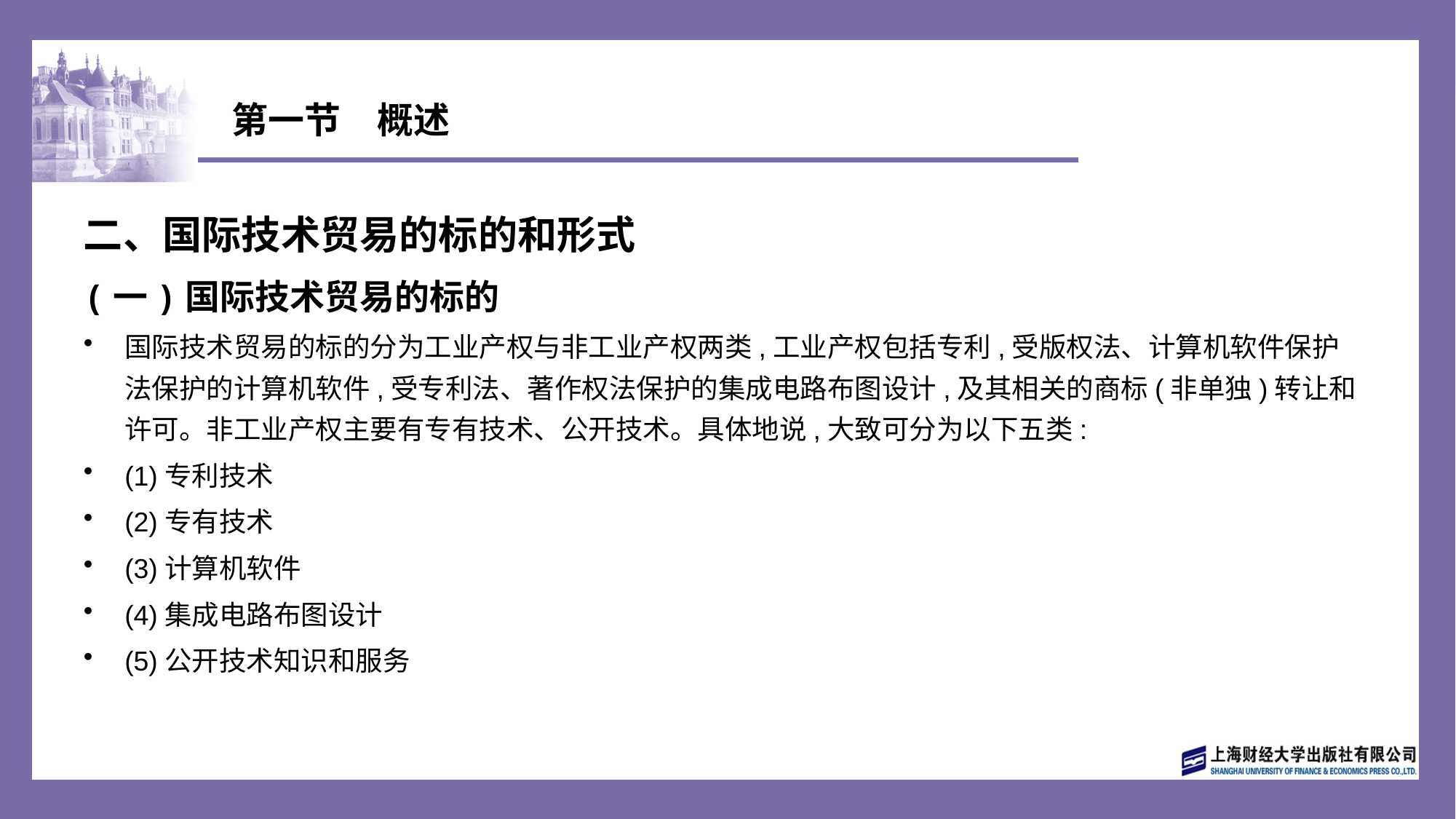

# 第一节　概述
二、国际技术贸易的标的和形式
(一)国际技术贸易的标的
国际技术贸易的标的分为工业产权与非工业产权两类,工业产权包括专利,受版权法、计算机软件保护法保护的计算机软件,受专利法、著作权法保护的集成电路布图设计,及其相关的商标(非单独)转让和许可。非工业产权主要有专有技术、公开技术。具体地说,大致可分为以下五类:
(1)专利技术
(2)专有技术
(3)计算机软件
(4)集成电路布图设计
(5)公开技术知识和服务